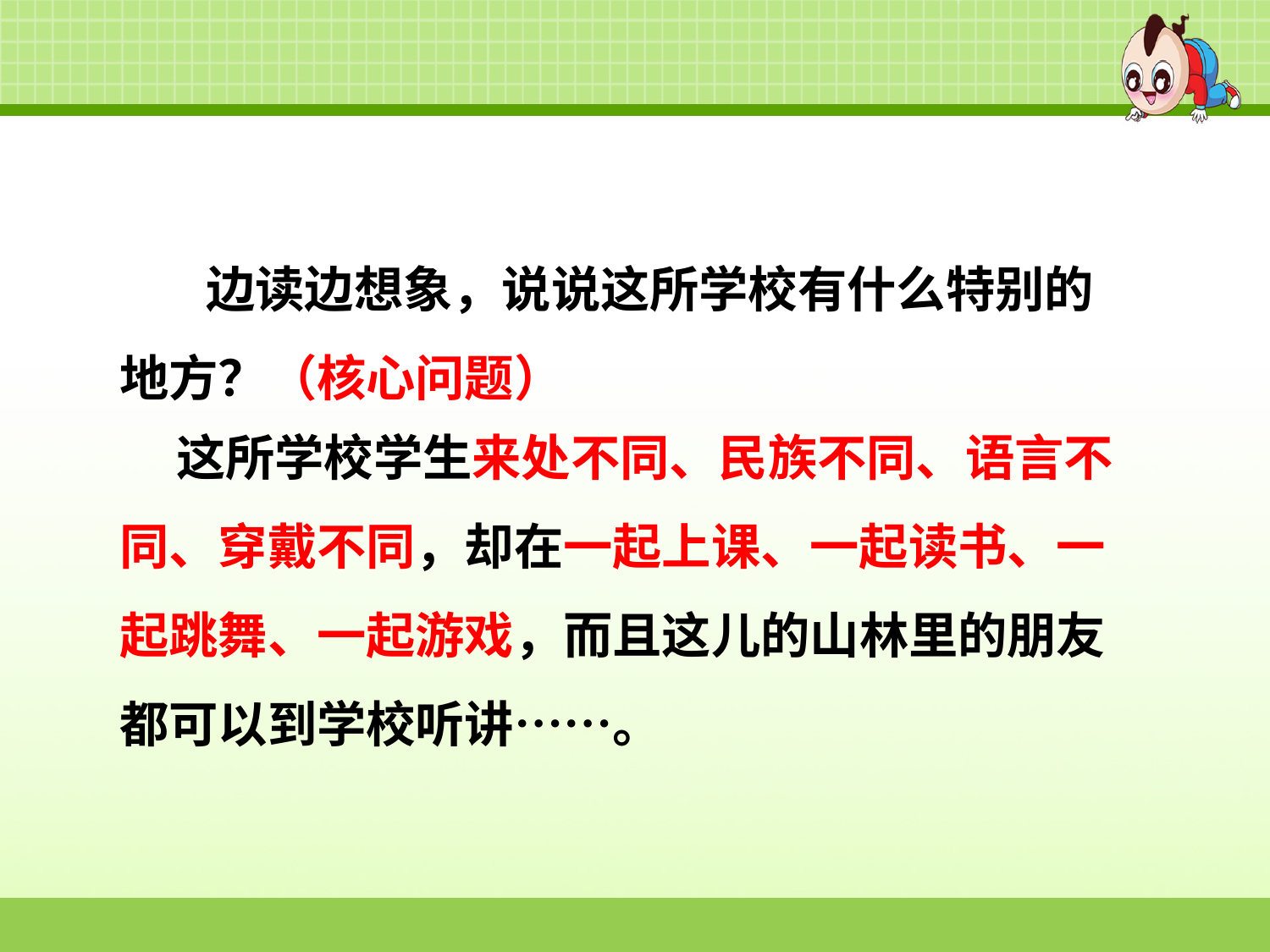

边读边想象，说说这所学校有什么特别的地方？（核心问题）
    这所学校学生来处不同、民族不同、语言不同、穿戴不同，却在一起上课、一起读书、一起跳舞、一起游戏，而且这儿的山林里的朋友都可以到学校听讲……。